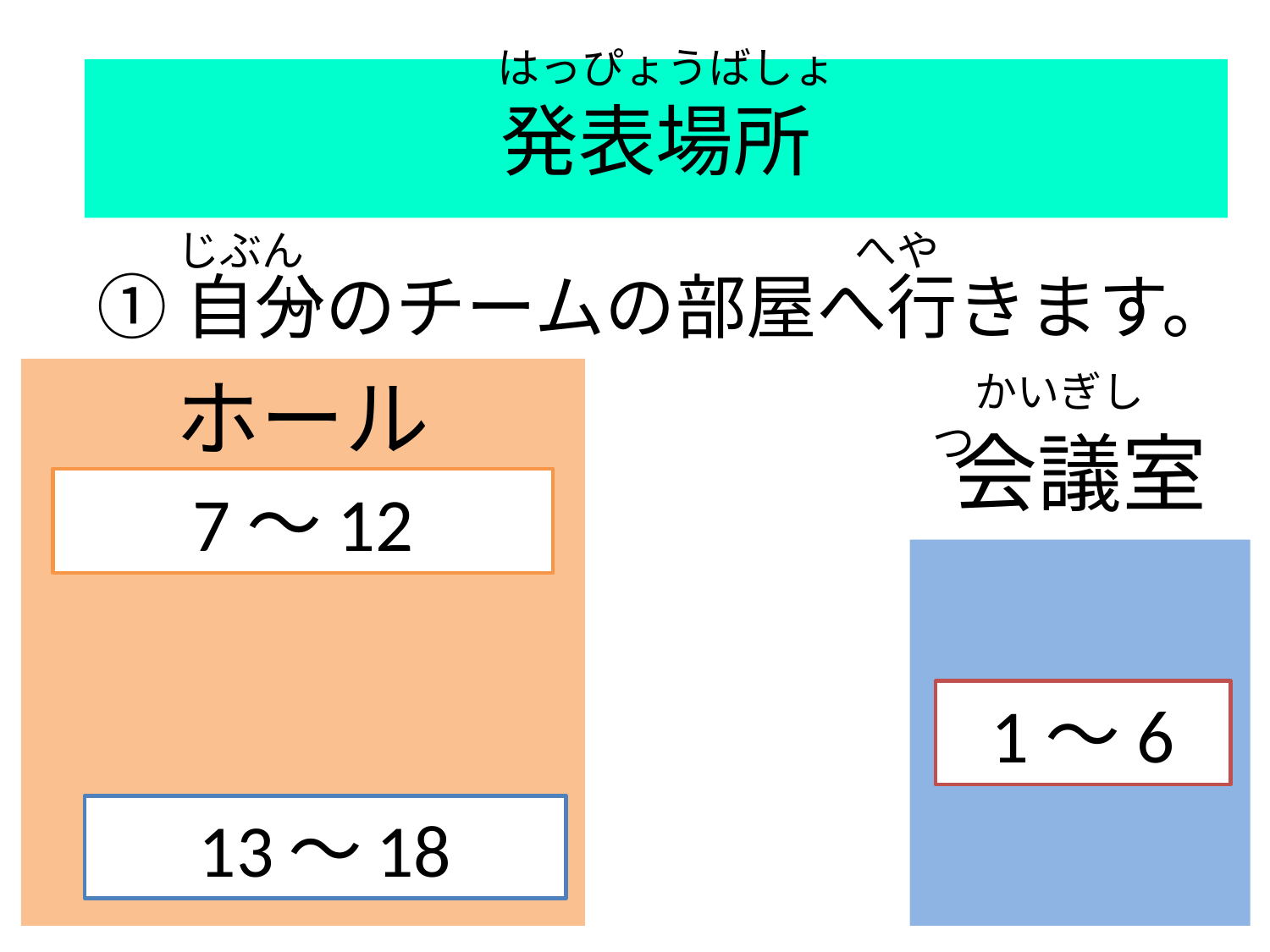

はっぴょうばしょ
#
発表場所
じぶん　　　　　　　　　　　　　へや　　　　  い
①自分のチームの部屋へ行きます。

ホール
　かいぎしつ
会議室

7～12

1～6
13～18